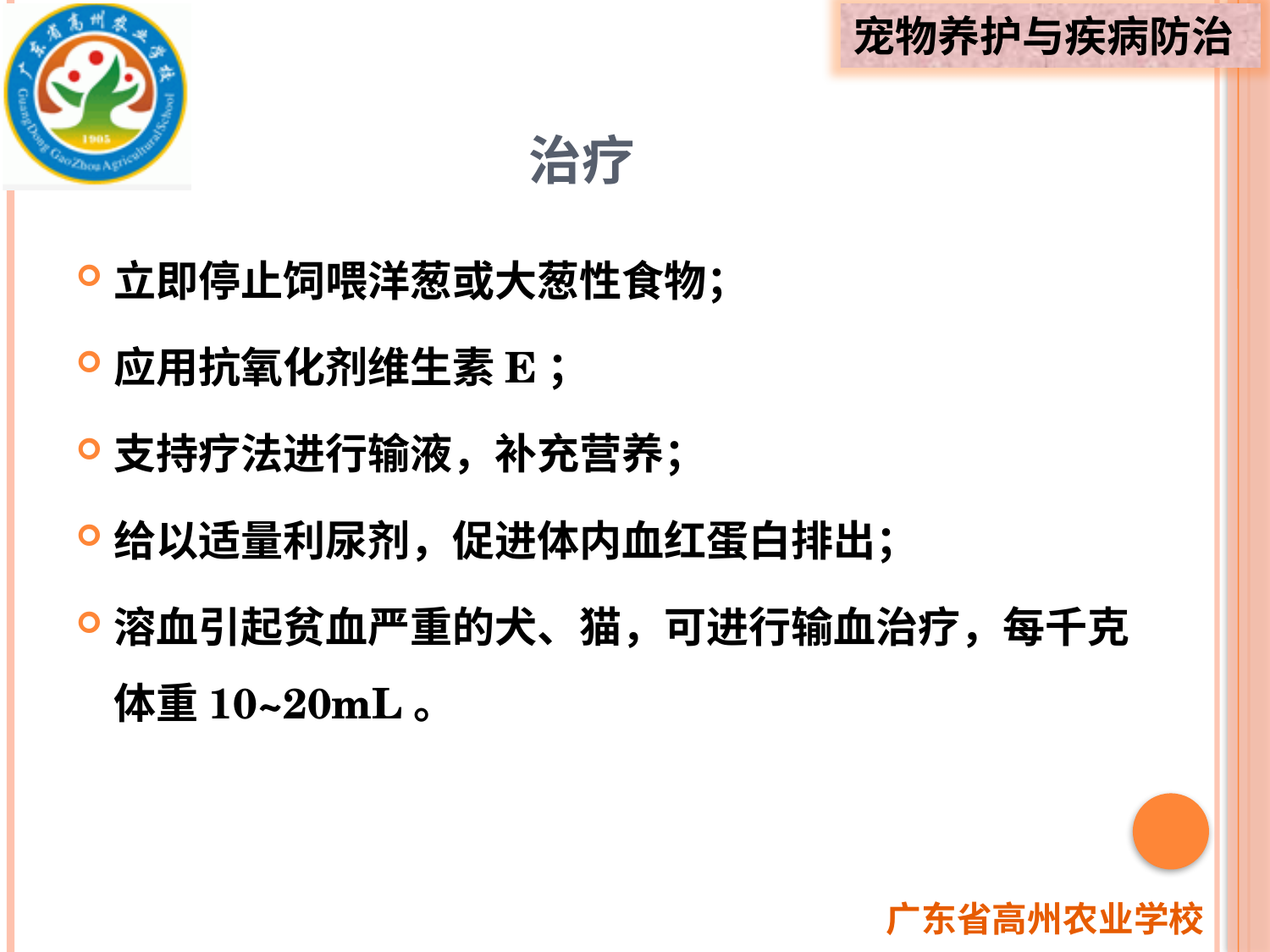

# 治疗
立即停止饲喂洋葱或大葱性食物；
应用抗氧化剂维生素E；
支持疗法进行输液，补充营养；
给以适量利尿剂，促进体内血红蛋白排出；
溶血引起贫血严重的犬、猫，可进行输血治疗，每千克体重10~20mL。